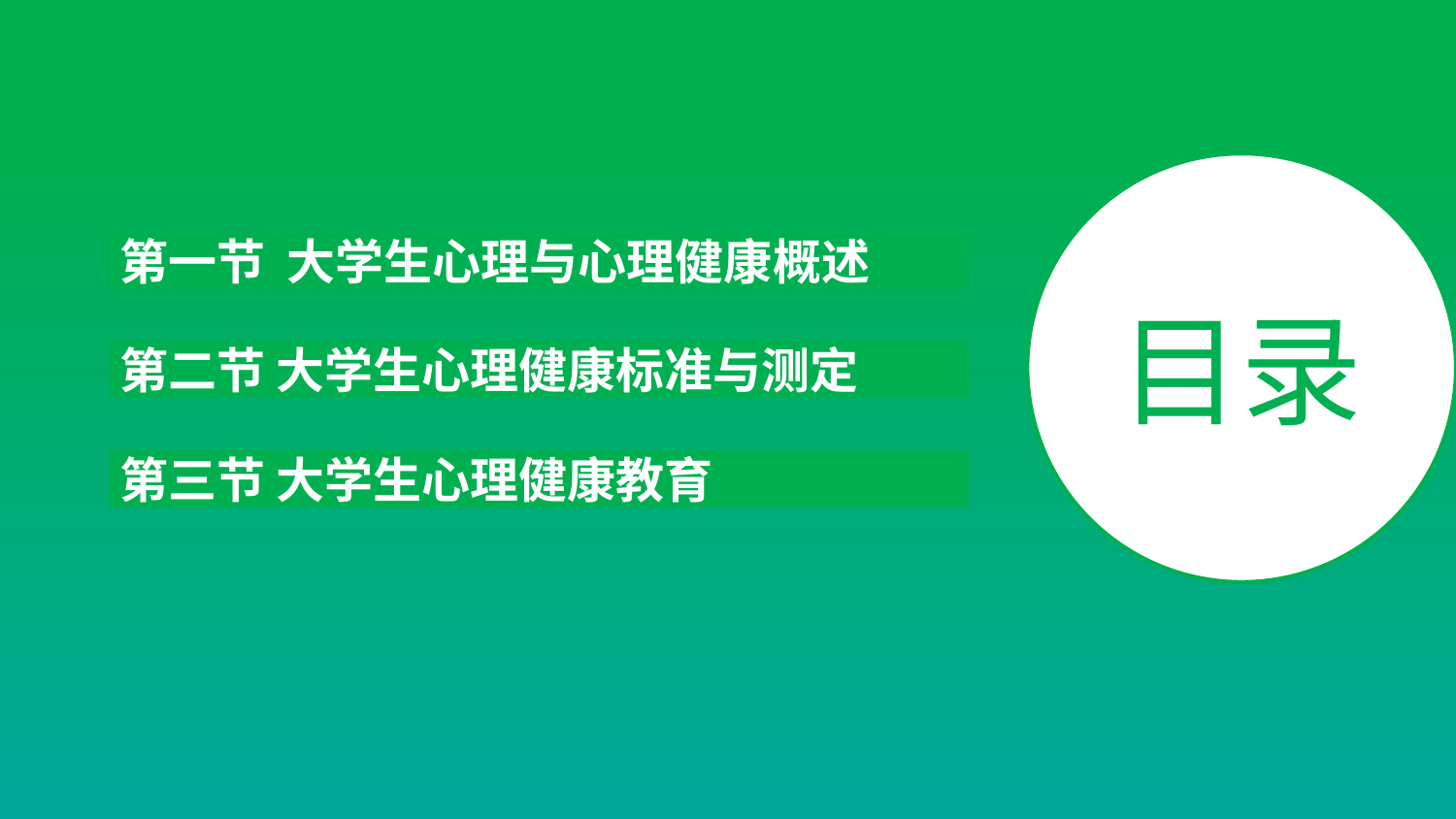

第一节  大学生心理与心理健康概述
目录
第二节 大学生心理健康标准与测定
第三节 大学生心理健康教育